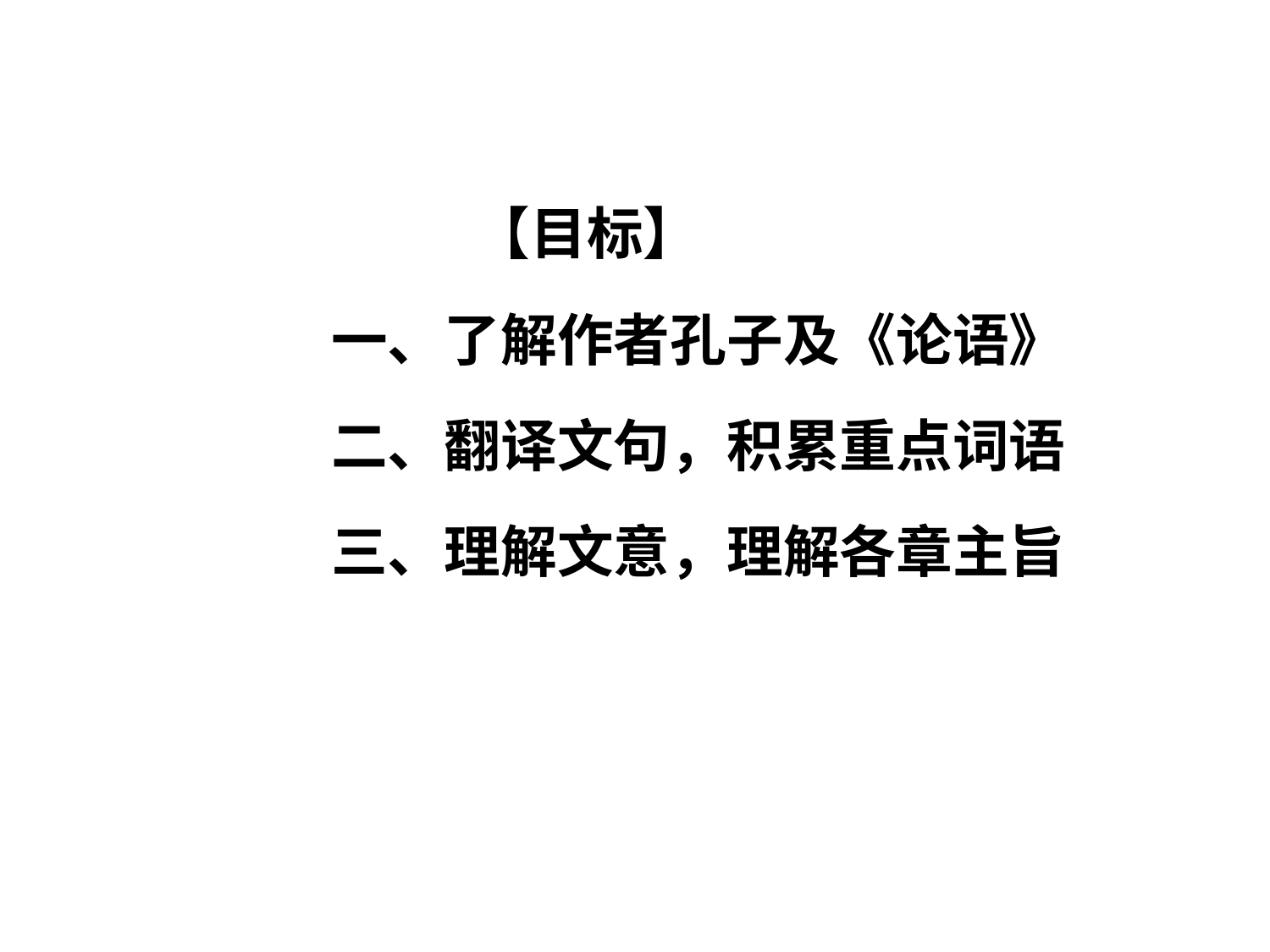

【目标】
一、了解作者孔子及《论语》
二、翻译文句，积累重点词语
三、理解文意，理解各章主旨